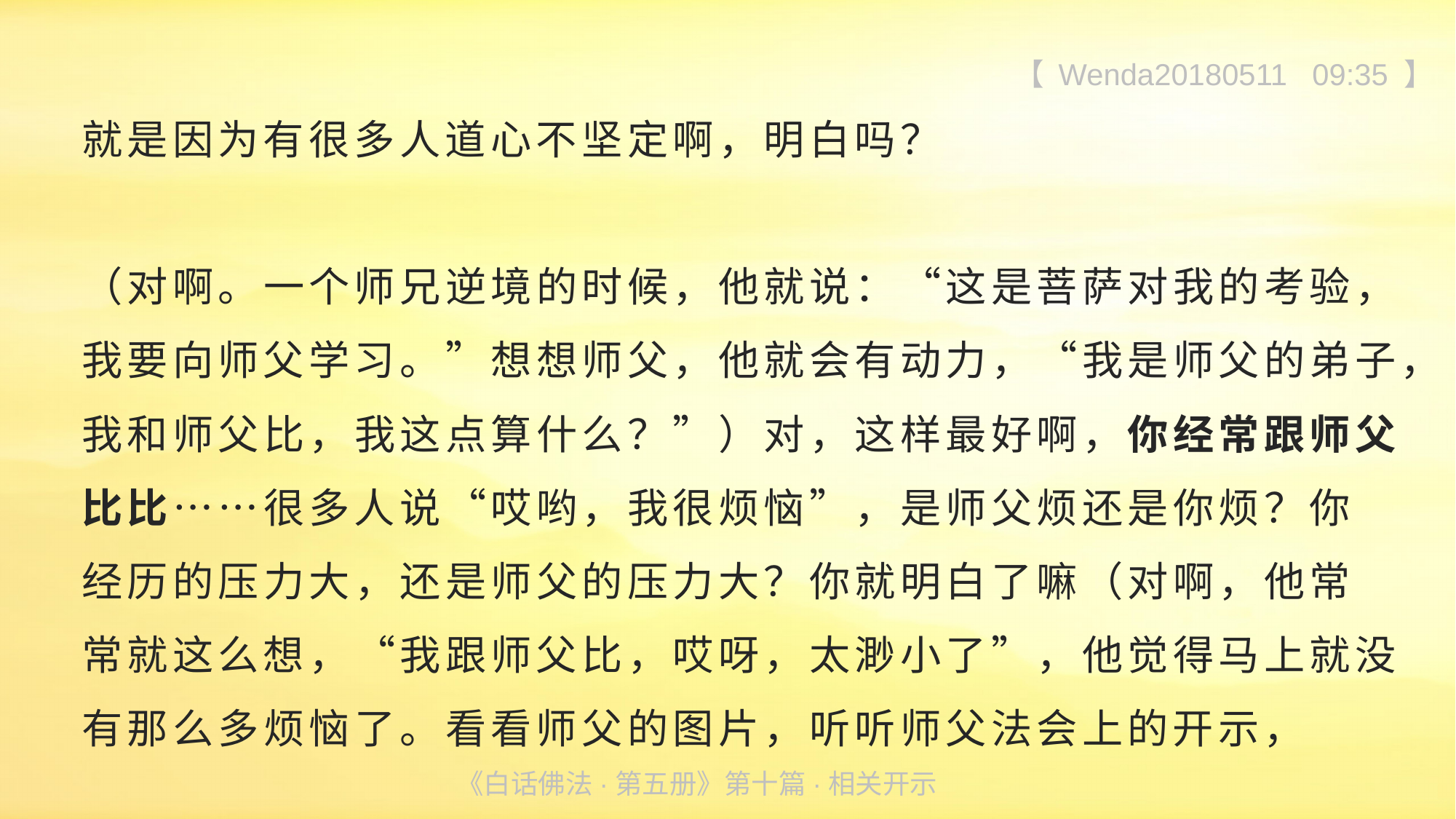

【 Wenda20180511   09:35 】
就是因为有很多人道心不坚定啊，明白吗？

（对啊。一个师兄逆境的时候，他就说：“这是菩萨对我的考验，我要向师父学习。”想想师父，他就会有动力，“我是师父的弟子，我和师父比，我这点算什么？”）对，这样最好啊，你经常跟师父比比……很多人说“哎哟，我很烦恼”，是师父烦还是你烦？你
经历的压力大，还是师父的压力大？你就明白了嘛（对啊，他常
常就这么想，“我跟师父比，哎呀，太渺小了”，他觉得马上就没有那么多烦恼了。看看师父的图片，听听师父法会上的开示，
《白话佛法·第五册》第十篇·相关开示